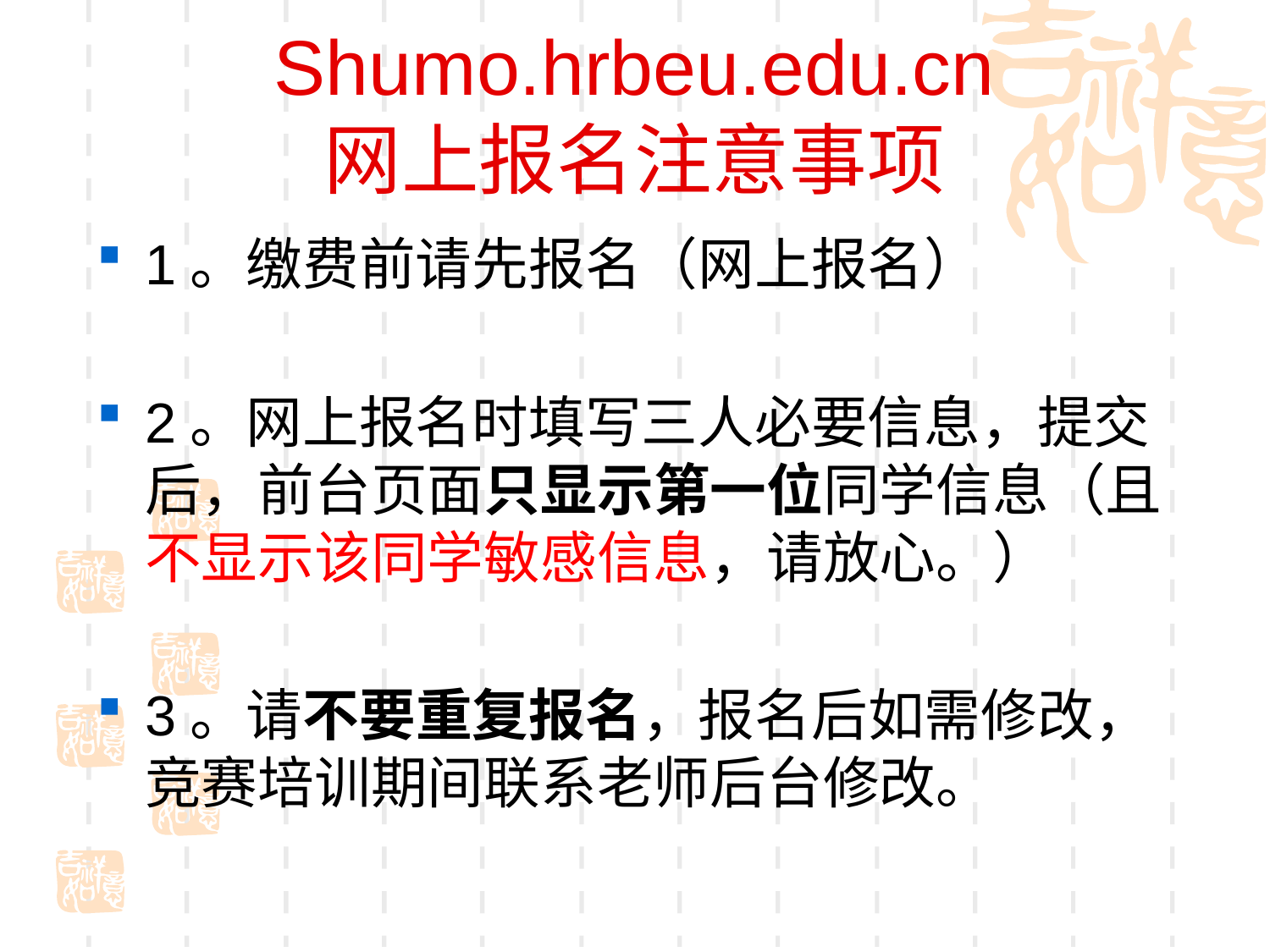

# Shumo.hrbeu.edu.cn 网上报名注意事项
1。缴费前请先报名（网上报名）

2。网上报名时填写三人必要信息，提交后，前台页面只显示第一位同学信息（且不显示该同学敏感信息，请放心。）

3。请不要重复报名，报名后如需修改，竞赛培训期间联系老师后台修改。